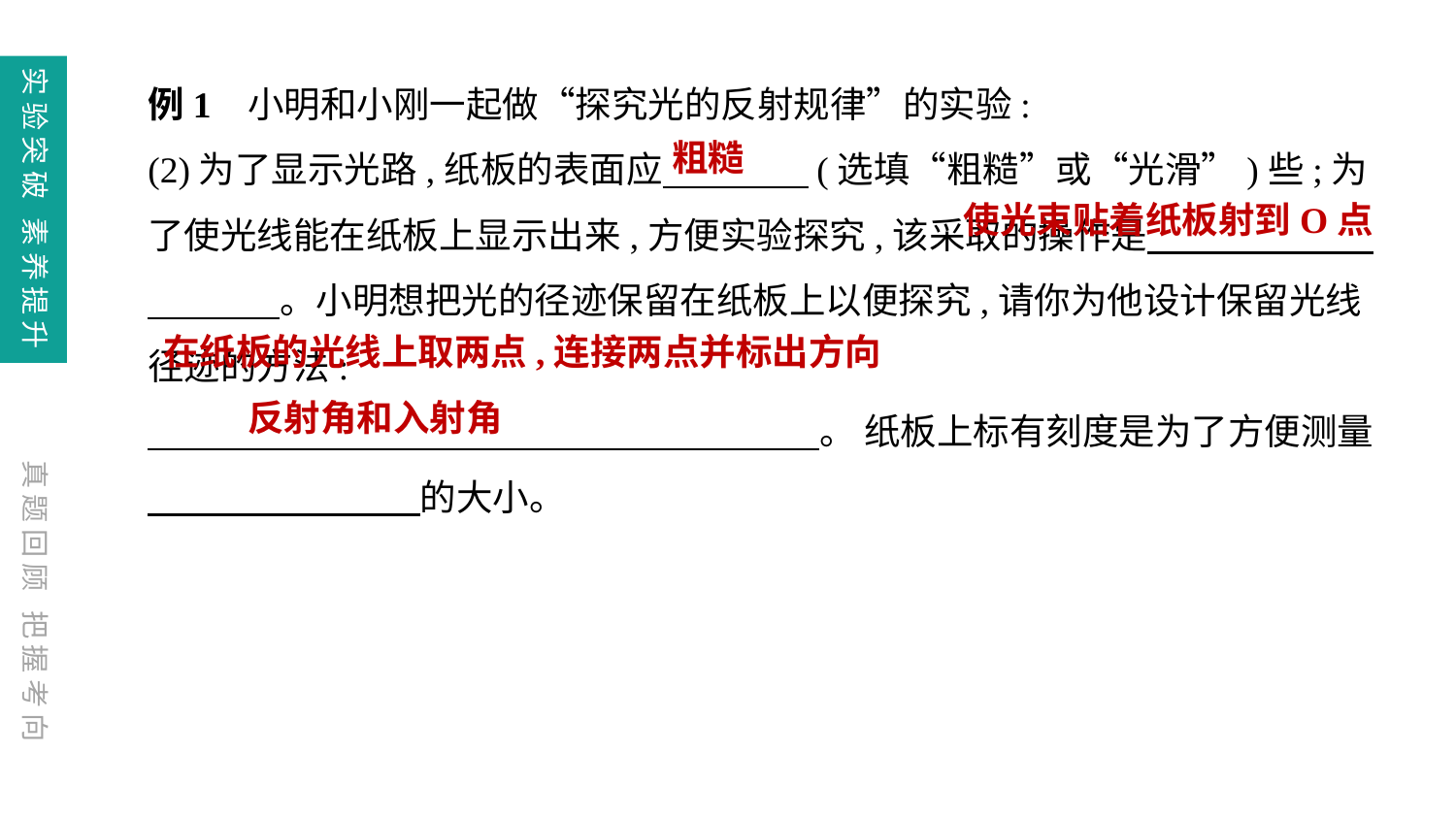

例1   小明和小刚一起做“探究光的反射规律”的实验:
(2)为了显示光路,纸板的表面应　　　　(选填“粗糙”或“光滑”)些;为了使光线能在纸板上显示出来,方便实验探究,该采取的操作是　                                        。小明想把光的径迹保留在纸板上以便探究,请你为他设计保留光线径迹的方法:
　                                                                             。 纸板上标有刻度是为了方便测量                                 的大小。
粗糙
使光束贴着纸板射到O点
在纸板的光线上取两点,连接两点并标出方向
反射角和入射角